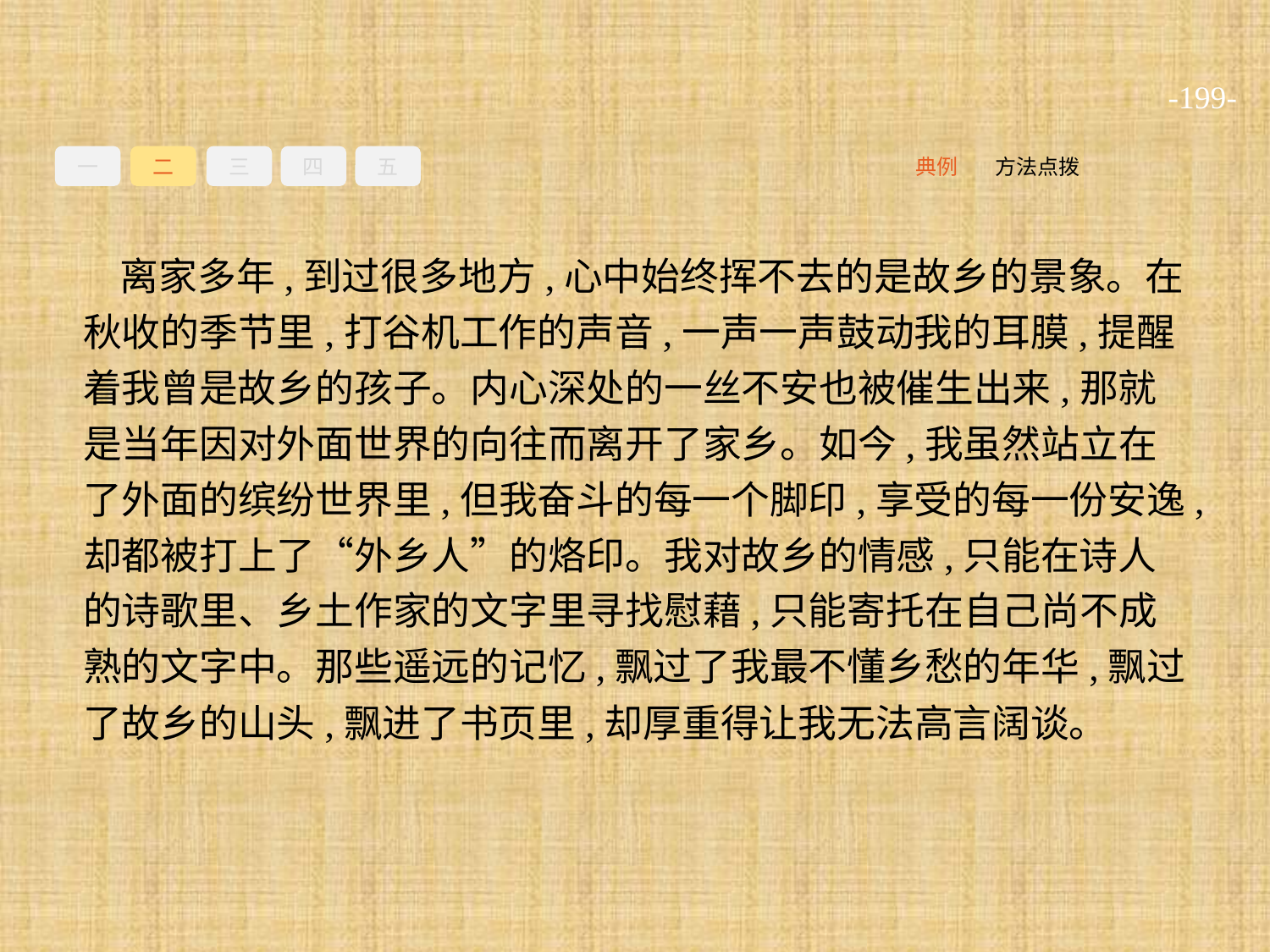

-199-
一
二
三
四
五
方法点拨
典例
离家多年,到过很多地方,心中始终挥不去的是故乡的景象。在秋收的季节里,打谷机工作的声音,一声一声鼓动我的耳膜,提醒着我曾是故乡的孩子。内心深处的一丝不安也被催生出来,那就是当年因对外面世界的向往而离开了家乡。如今,我虽然站立在了外面的缤纷世界里,但我奋斗的每一个脚印,享受的每一份安逸,却都被打上了“外乡人”的烙印。我对故乡的情感,只能在诗人的诗歌里、乡土作家的文字里寻找慰藉,只能寄托在自己尚不成熟的文字中。那些遥远的记忆,飘过了我最不懂乡愁的年华,飘过了故乡的山头,飘进了书页里,却厚重得让我无法高言阔谈。